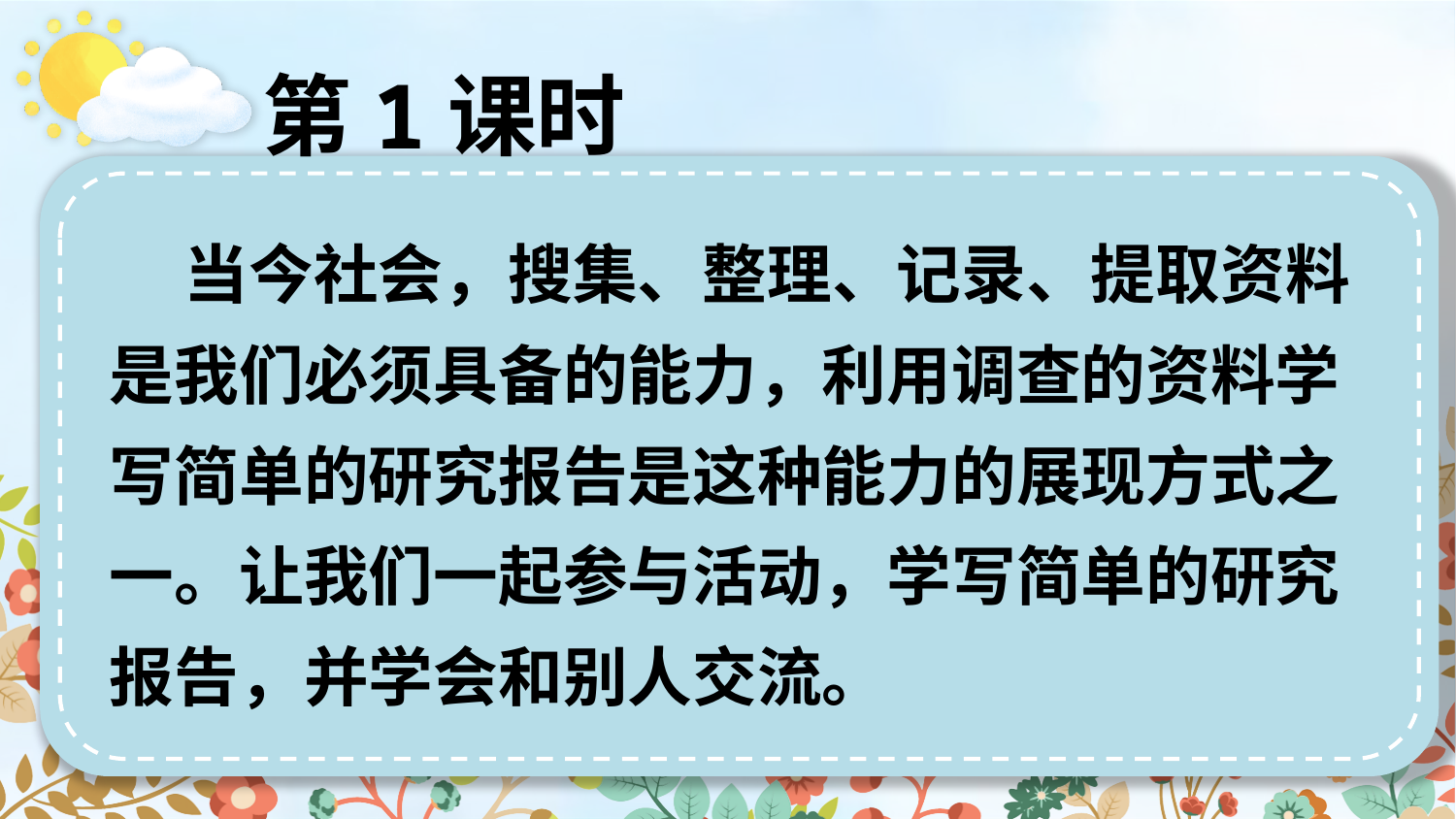

第1课时
    当今社会，搜集、整理、记录、提取资料是我们必须具备的能力，利用调查的资料学写简单的研究报告是这种能力的展现方式之一。让我们一起参与活动，学写简单的研究报告，并学会和别人交流。